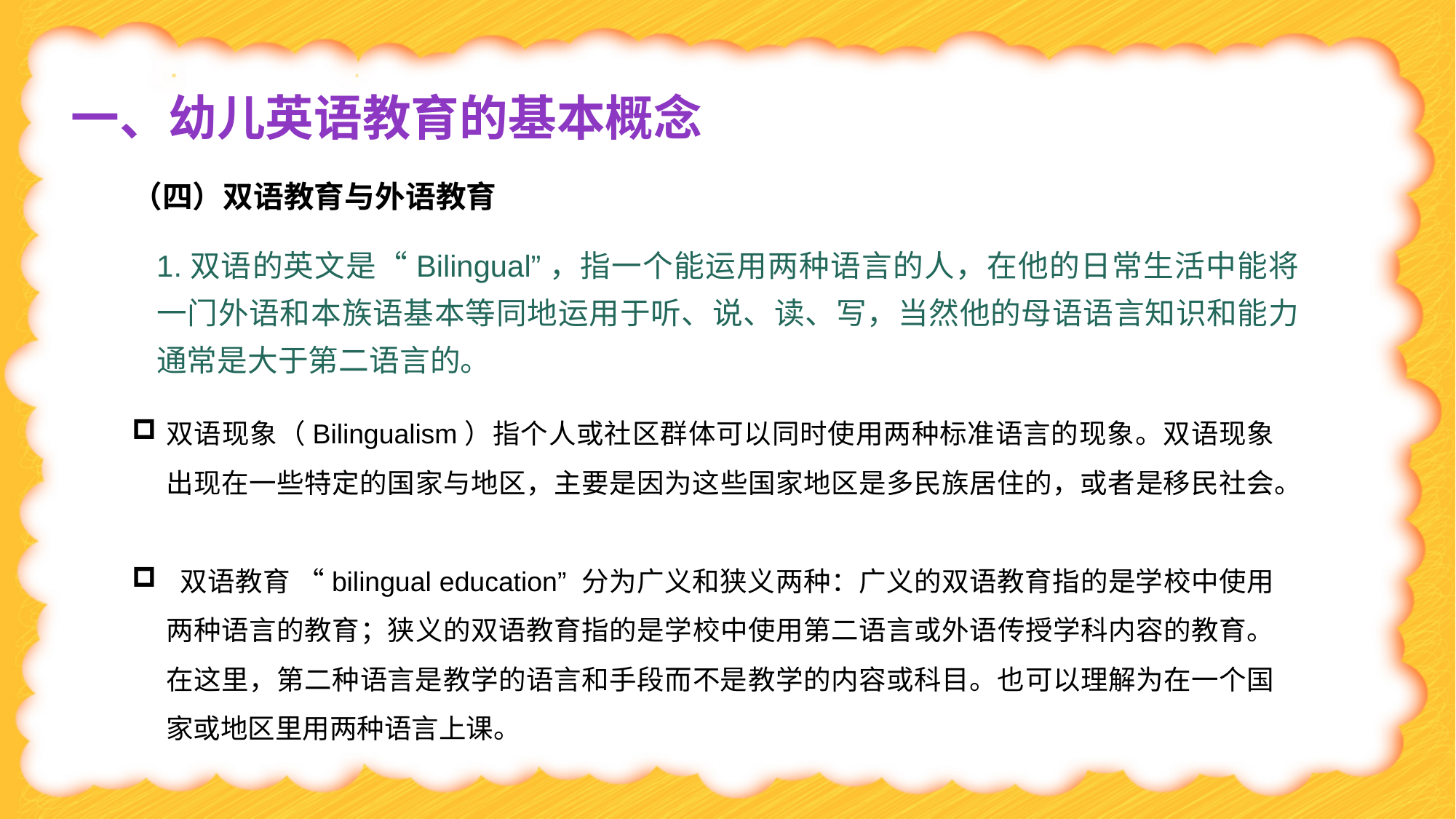

一、幼儿英语教育的基本概念
（四）双语教育与外语教育
1.双语的英文是“Bilingual”，指一个能运用两种语言的人，在他的日常生活中能将一门外语和本族语基本等同地运用于听、说、读、写，当然他的母语语言知识和能力通常是大于第二语言的。
双语现象（Bilingualism）指个人或社区群体可以同时使用两种标准语言的现象。双语现象出现在一些特定的国家与地区，主要是因为这些国家地区是多民族居住的，或者是移民社会。

 双语教育 “bilingual education” 分为广义和狭义两种：广义的双语教育指的是学校中使用两种语言的教育；狭义的双语教育指的是学校中使用第二语言或外语传授学科内容的教育。在这里，第二种语言是教学的语言和手段而不是教学的内容或科目。也可以理解为在一个国家或地区里用两种语言上课。